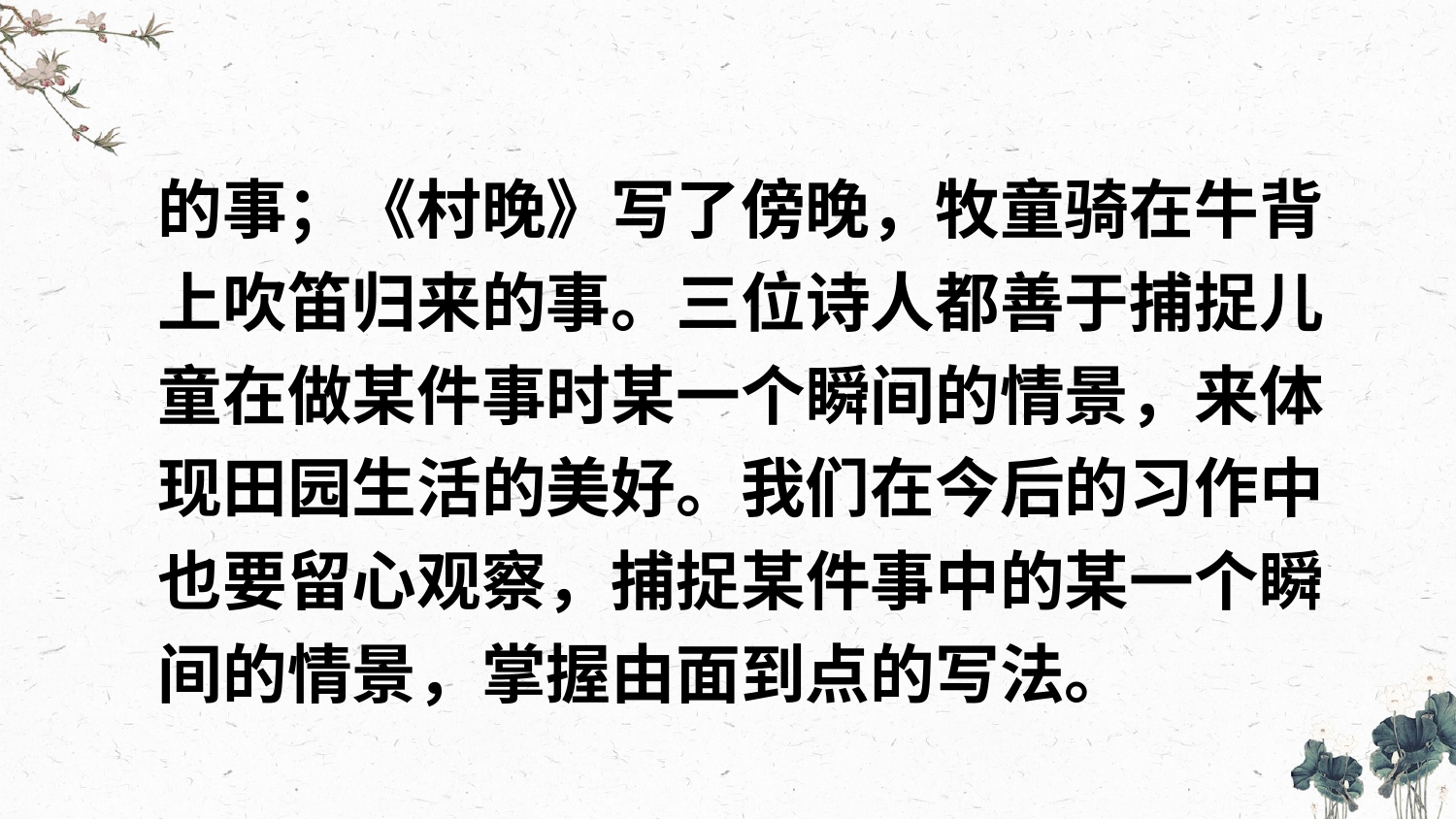

的事；《村晚》写了傍晚，牧童骑在牛背上吹笛归来的事。三位诗人都善于捕捉儿童在做某件事时某一个瞬间的情景，来体现田园生活的美好。我们在今后的习作中也要留心观察，捕捉某件事中的某一个瞬间的情景，掌握由面到点的写法。